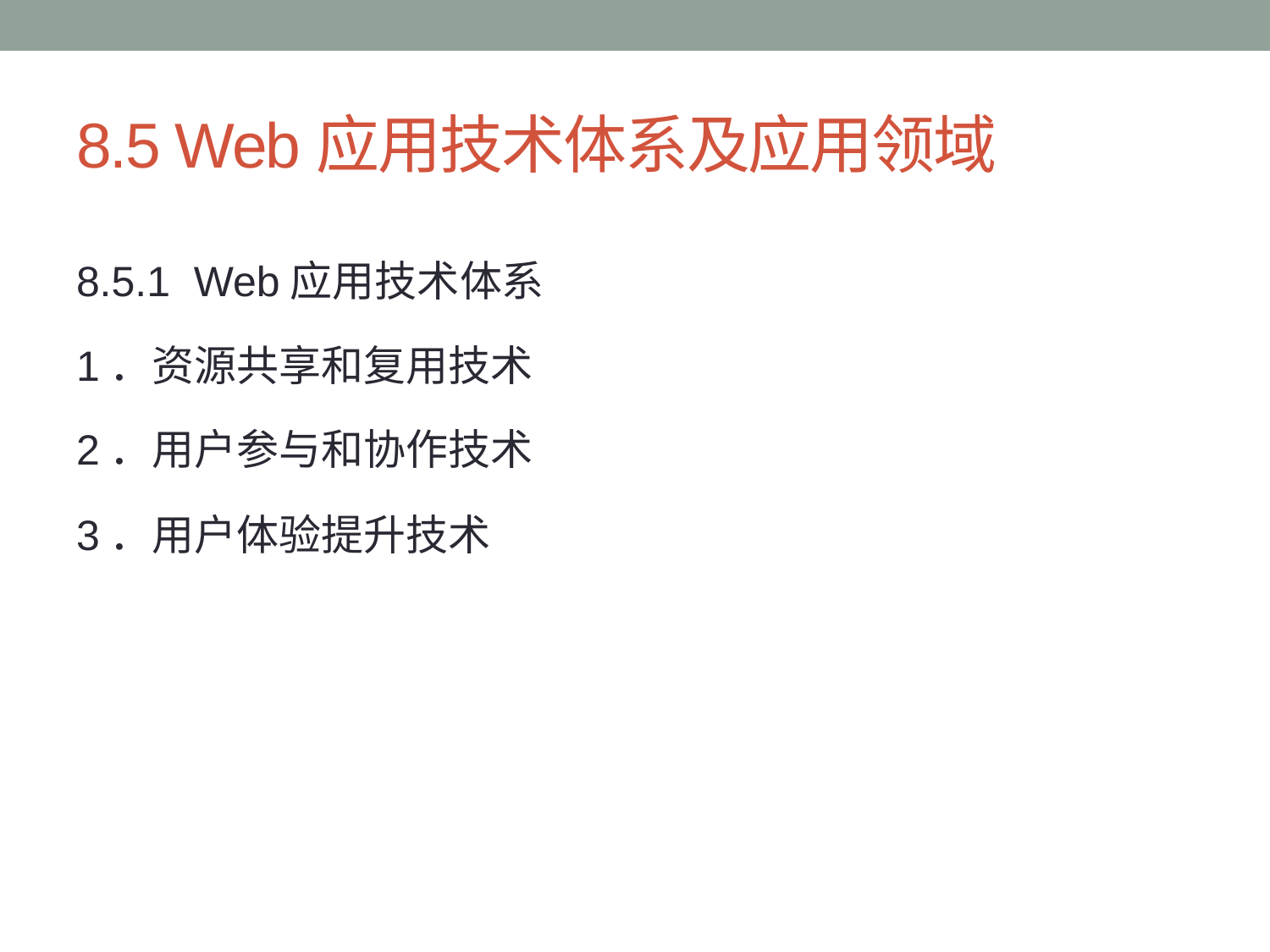

# 8.5 Web应用技术体系及应用领域
8.5.1  Web应用技术体系
1．资源共享和复用技术
2．用户参与和协作技术
3．用户体验提升技术